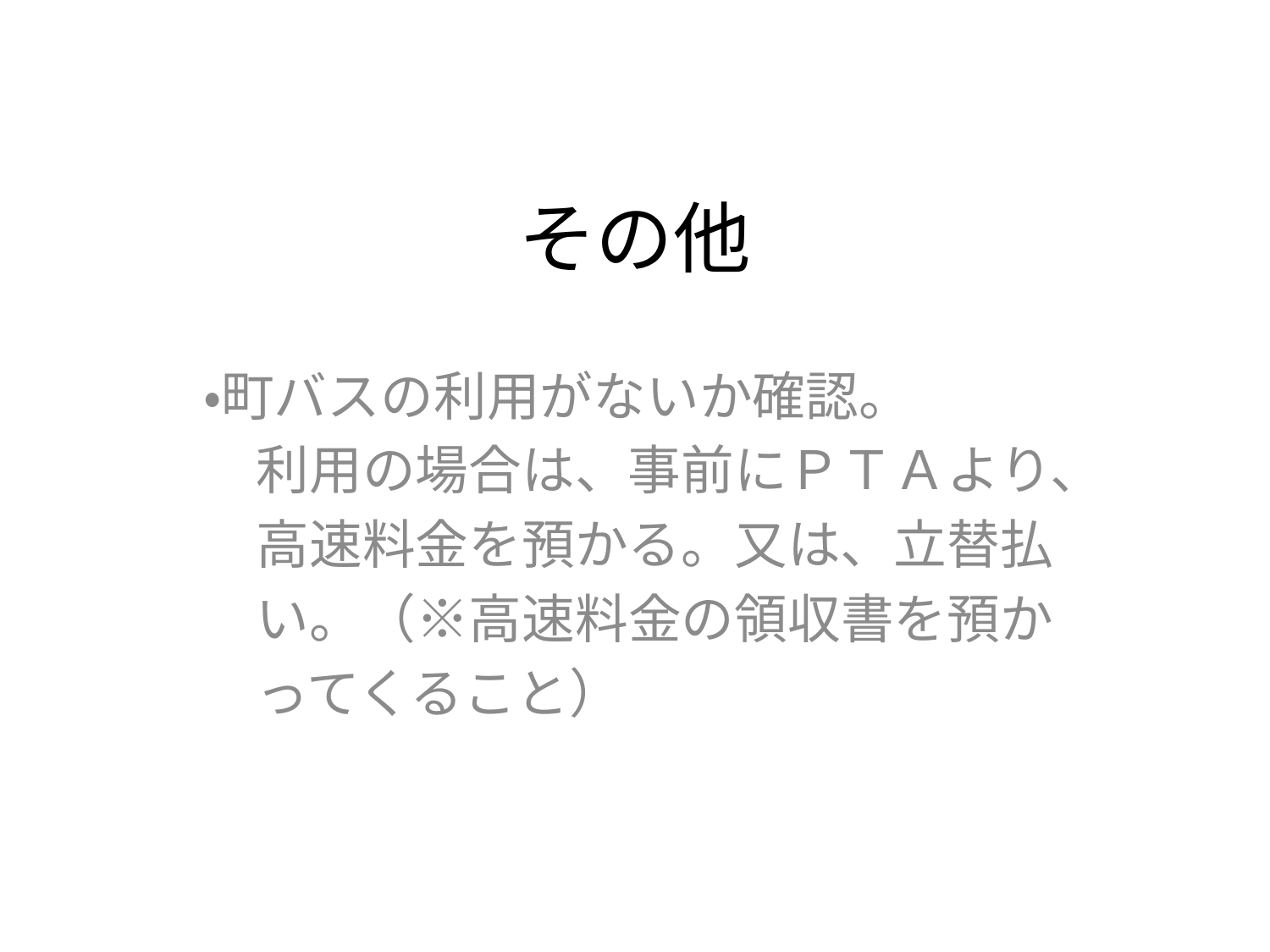

# その他
・町バスの利用がないか確認。
　利用の場合は、事前にＰＴＡより、
　高速料金を預かる。又は、立替払
　い。（※高速料金の領収書を預か
　ってくること）